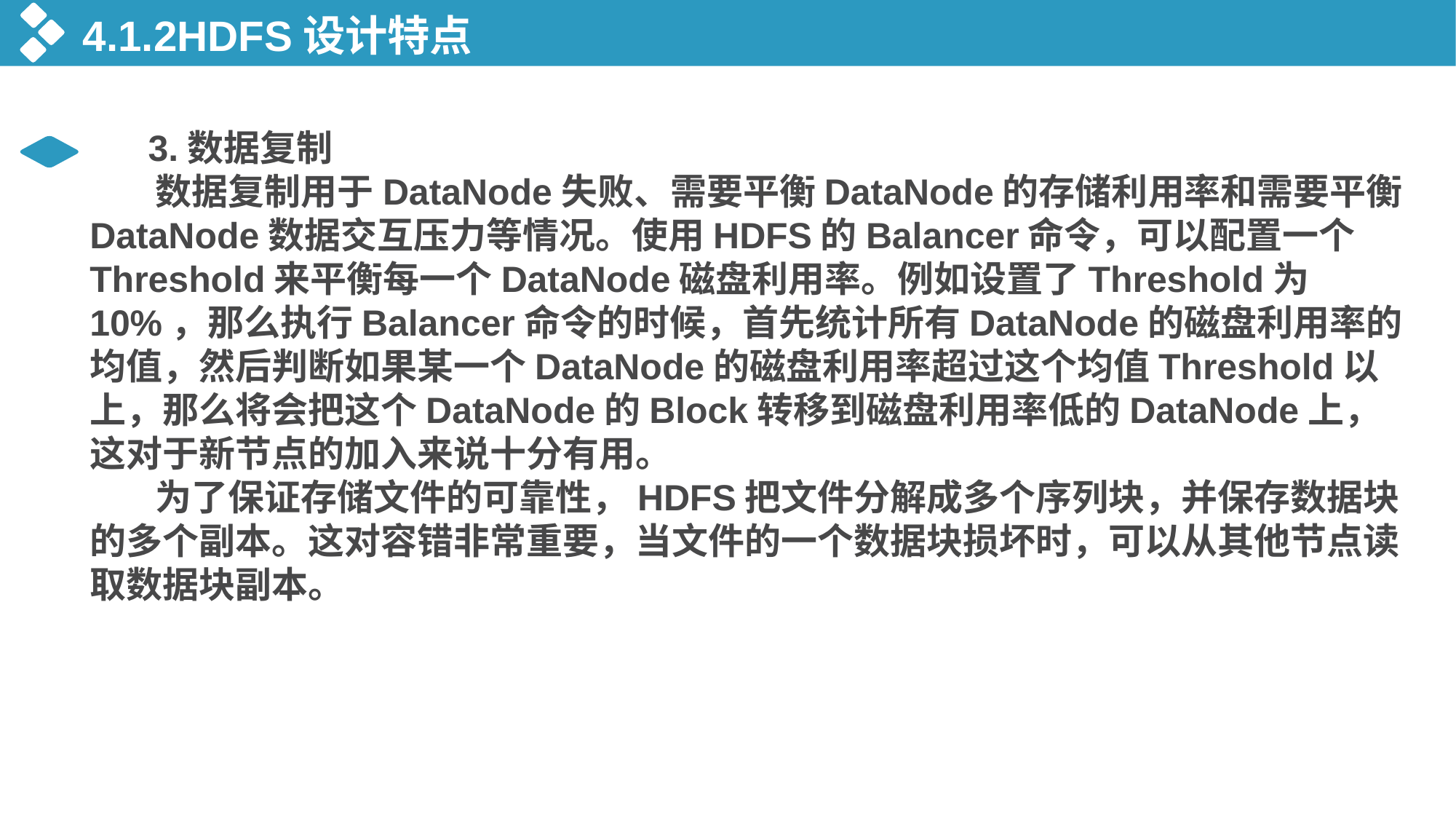

4.1.2HDFS设计特点
       3.数据复制
       数据复制用于DataNode失败、需要平衡DataNode的存储利用率和需要平衡DataNode数据交互压力等情况。使用HDFS的Balancer命令，可以配置一个Threshold来平衡每一个DataNode磁盘利用率。例如设置了Threshold为10%，那么执行Balancer命令的时候，首先统计所有DataNode的磁盘利用率的均值，然后判断如果某一个DataNode的磁盘利用率超过这个均值Threshold以上，那么将会把这个DataNode的Block转移到磁盘利用率低的DataNode上，这对于新节点的加入来说十分有用。
       为了保证存储文件的可靠性，HDFS把文件分解成多个序列块，并保存数据块的多个副本。这对容错非常重要，当文件的一个数据块损坏时，可以从其他节点读取数据块副本。